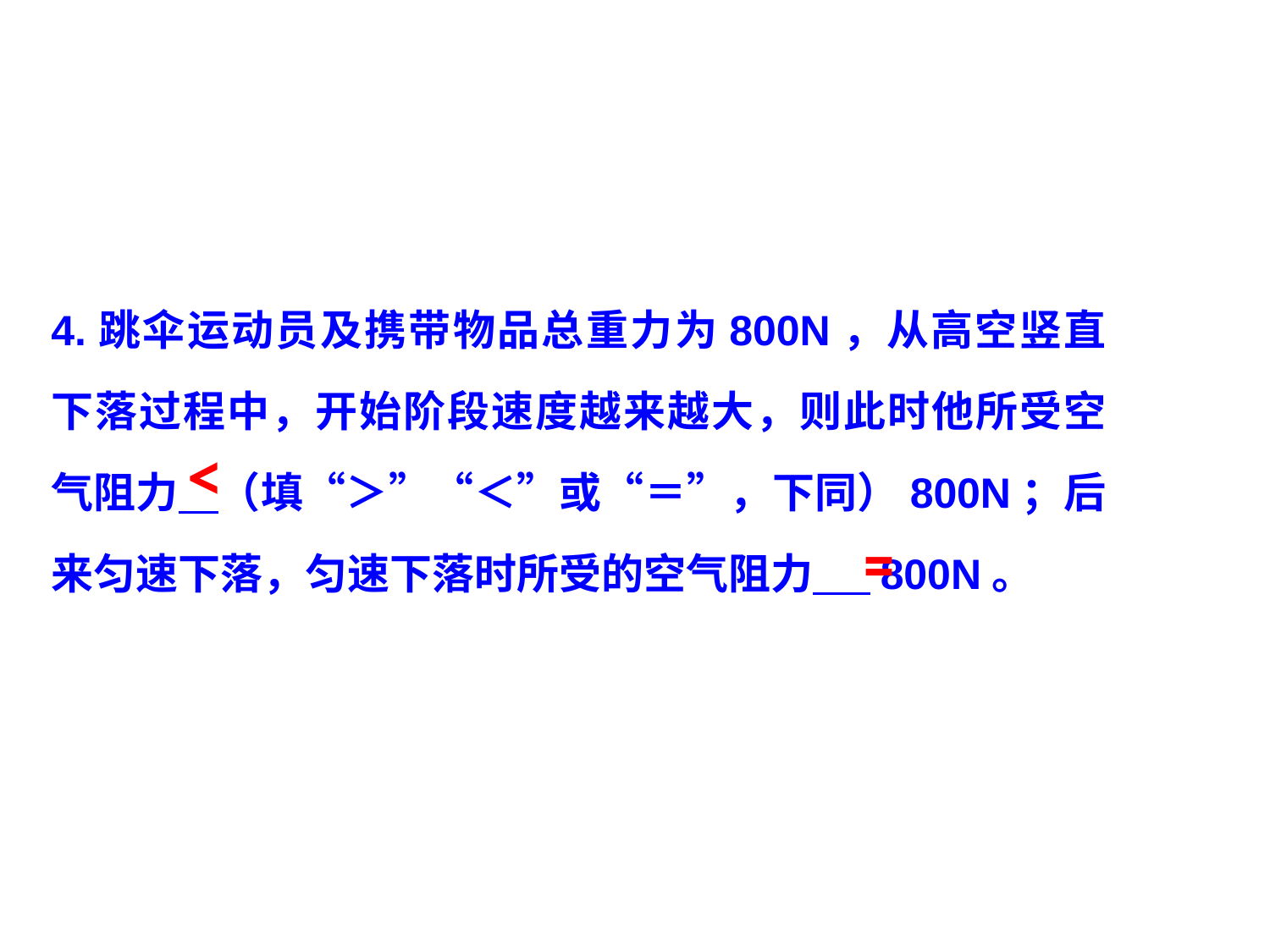

4.跳伞运动员及携带物品总重力为800N，从高空竖直下落过程中，开始阶段速度越来越大，则此时他所受空气阻力    （填“＞”“＜”或“＝”，下同）800N；后来匀速下落，匀速下落时所受的空气阻力      800N。
<
=